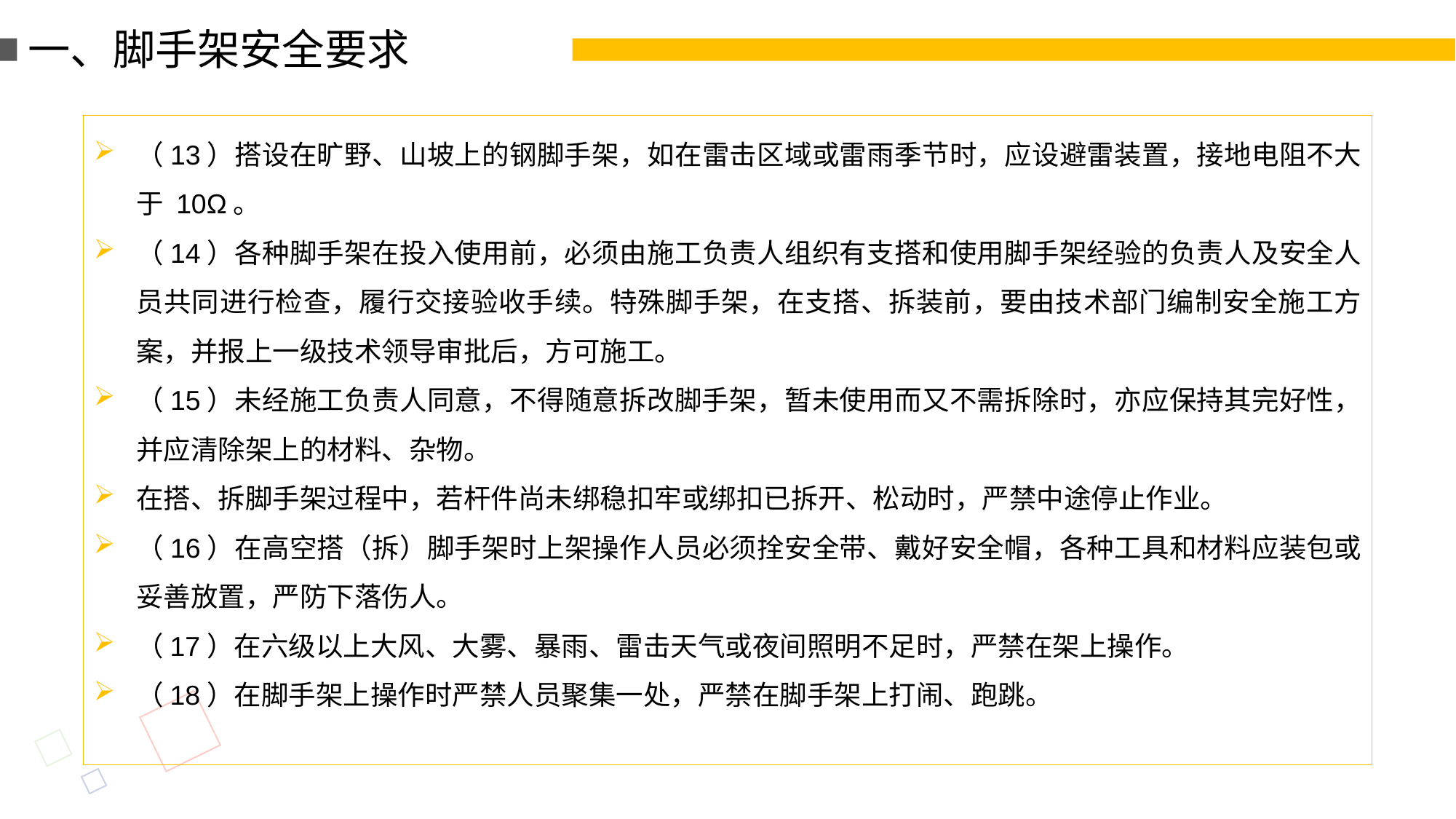

一、脚手架安全要求
（13）搭设在旷野、山坡上的钢脚手架，如在雷击区域或雷雨季节时，应设避雷装置，接地电阻不大于 10Ω。
（14）各种脚手架在投入使用前，必须由施工负责人组织有支搭和使用脚手架经验的负责人及安全人员共同进行检查，履行交接验收手续。特殊脚手架，在支搭、拆装前，要由技术部门编制安全施工方案，并报上一级技术领导审批后，方可施工。
（15）未经施工负责人同意，不得随意拆改脚手架，暂未使用而又不需拆除时，亦应保持其完好性，并应清除架上的材料、杂物。
在搭、拆脚手架过程中，若杆件尚未绑稳扣牢或绑扣已拆开、松动时，严禁中途停止作业。
（16）在高空搭（拆）脚手架时上架操作人员必须拴安全带、戴好安全帽，各种工具和材料应装包或妥善放置，严防下落伤人。
（17）在六级以上大风、大雾、暴雨、雷击天气或夜间照明不足时，严禁在架上操作。
（18）在脚手架上操作时严禁人员聚集一处，严禁在脚手架上打闹、跑跳。